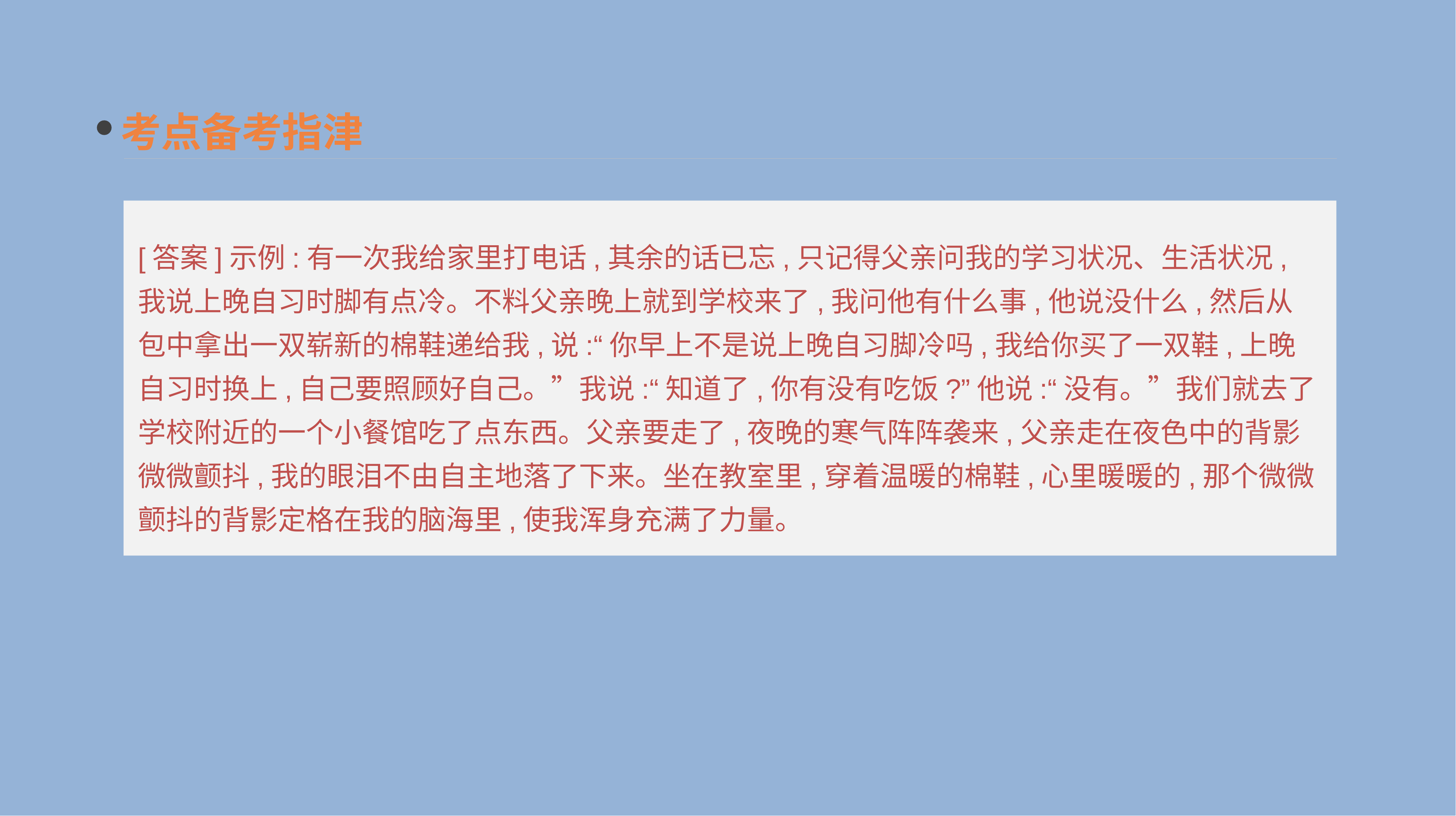

考点备考指津

[答案]示例:有一次我给家里打电话,其余的话已忘,只记得父亲问我的学习状况、生活状况,我说上晚自习时脚有点冷。不料父亲晚上就到学校来了,我问他有什么事,他说没什么,然后从包中拿出一双崭新的棉鞋递给我,说:“你早上不是说上晚自习脚冷吗,我给你买了一双鞋,上晚自习时换上,自己要照顾好自己。”我说:“知道了,你有没有吃饭?”他说:“没有。”我们就去了学校附近的一个小餐馆吃了点东西。父亲要走了,夜晚的寒气阵阵袭来,父亲走在夜色中的背影微微颤抖,我的眼泪不由自主地落了下来。坐在教室里,穿着温暖的棉鞋,心里暖暖的,那个微微颤抖的背影定格在我的脑海里,使我浑身充满了力量。